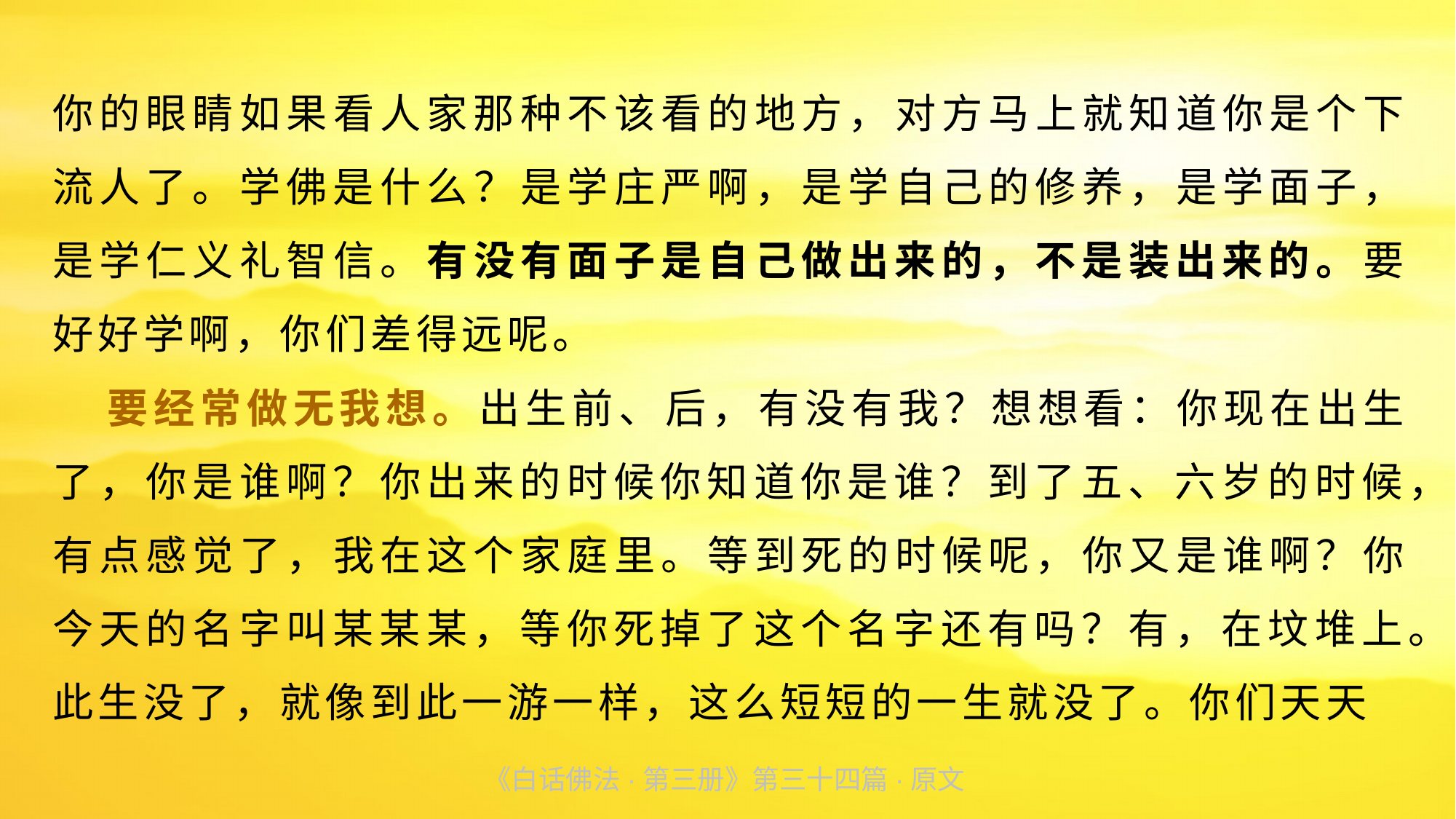

你的眼睛如果看人家那种不该看的地方，对方马上就知道你是个下流人了。学佛是什么？是学庄严啊，是学自己的修养，是学面子，是学仁义礼智信。有没有面子是自己做出来的，不是装出来的。要好好学啊，你们差得远呢。
   要经常做无我想。出生前、后，有没有我？想想看：你现在出生了，你是谁啊？你出来的时候你知道你是谁？到了五、六岁的时候，有点感觉了，我在这个家庭里。等到死的时候呢，你又是谁啊？你今天的名字叫某某某，等你死掉了这个名字还有吗？有，在坟堆上。此生没了，就像到此一游一样，这么短短的一生就没了。你们天天
《白话佛法·第三册》第三十四篇·原文